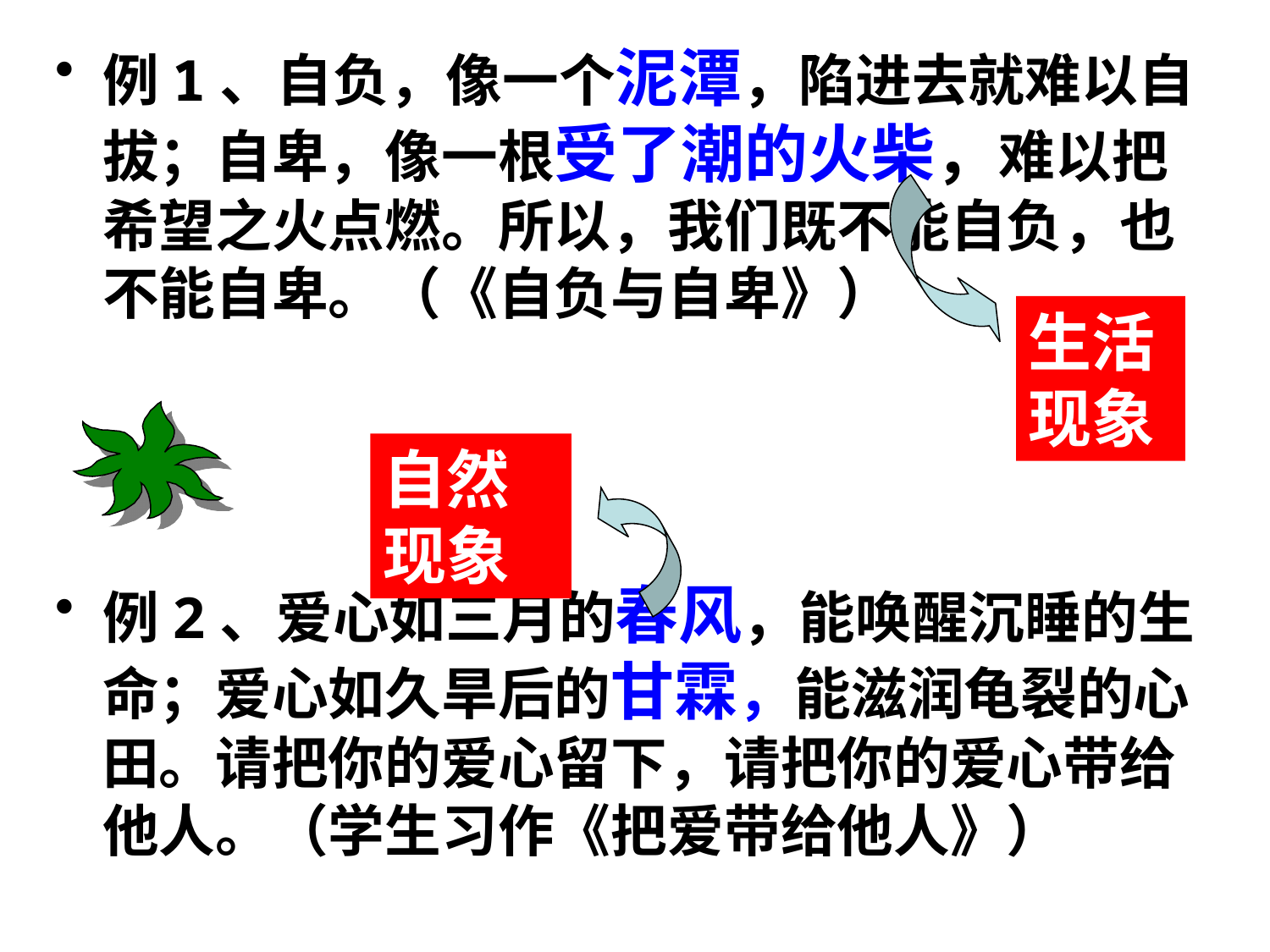

例1、自负，像一个泥潭，陷进去就难以自拔；自卑，像一根受了潮的火柴，难以把希望之火点燃。所以，我们既不能自负，也不能自卑。（《自负与自卑》）

例2、爱心如三月的春风，能唤醒沉睡的生命；爱心如久旱后的甘霖，能滋润龟裂的心田。请把你的爱心留下，请把你的爱心带给他人。（学生习作《把爱带给他人》）

生活现象

自然现象